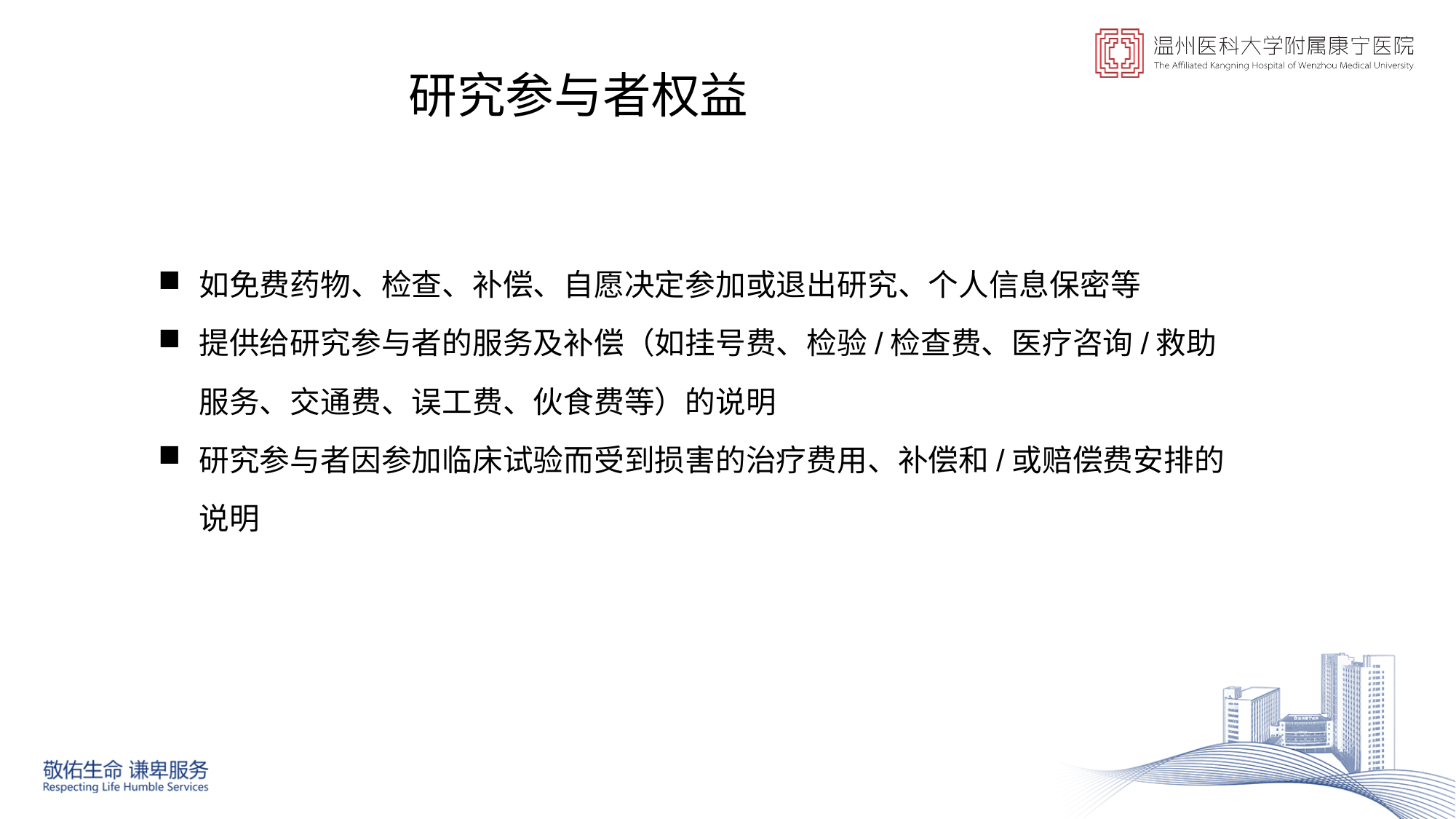

研究参与者权益
如免费药物、检查、补偿、自愿决定参加或退出研究、个人信息保密等
提供给研究参与者的服务及补偿（如挂号费、检验/检查费、医疗咨询/救助服务、交通费、误工费、伙食费等）的说明
研究参与者因参加临床试验而受到损害的治疗费用、补偿和/或赔偿费安排的说明